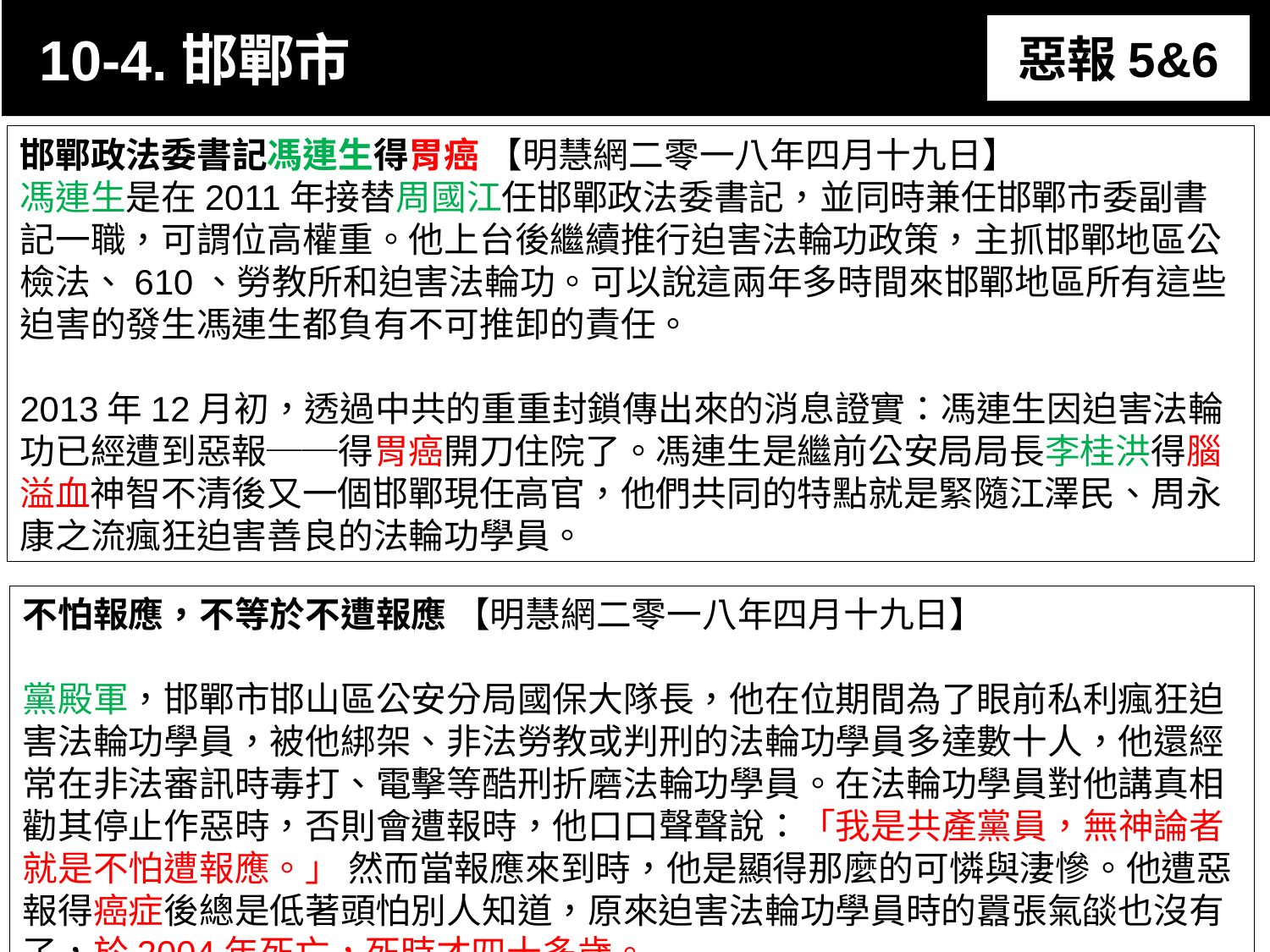

10-4.邯鄲市

惡報5&6
11-3. XX市官員惡報實例
邯鄲政法委書記馮連生得胃癌 【明慧網二零一八年四月十九日】
馮連生是在2011年接替周國江任邯鄲政法委書記，並同時兼任邯鄲市委副書記一職，可謂位高權重。他上台後繼續推行迫害法輪功政策，主抓邯鄲地區公檢法、610、勞教所和迫害法輪功。可以說這兩年多時間來邯鄲地區所有這些迫害的發生馮連生都負有不可推卸的責任。

2013年12月初，透過中共的重重封鎖傳出來的消息證實：馮連生因迫害法輪功已經遭到惡報──得胃癌開刀住院了。馮連生是繼前公安局局長李桂洪得腦溢血神智不清後又一個邯鄲現任高官，他們共同的特點就是緊隨江澤民、周永康之流瘋狂迫害善良的法輪功學員。
不怕報應，不等於不遭報應 【明慧網二零一八年四月十九日】

黨殿軍，邯鄲市邯山區公安分局國保大隊長，他在位期間為了眼前私利瘋狂迫害法輪功學員，被他綁架、非法勞教或判刑的法輪功學員多達數十人，他還經常在非法審訊時毒打、電擊等酷刑折磨法輪功學員。在法輪功學員對他講真相勸其停止作惡時，否則會遭報時，他口口聲聲說：「我是共產黨員，無神論者就是不怕遭報應。」 然而當報應來到時，他是顯得那麼的可憐與淒慘。他遭惡報得癌症後總是低著頭怕別人知道，原來迫害法輪功學員時的囂張氣燄也沒有了，於2004年死亡，死時才四十多歲。